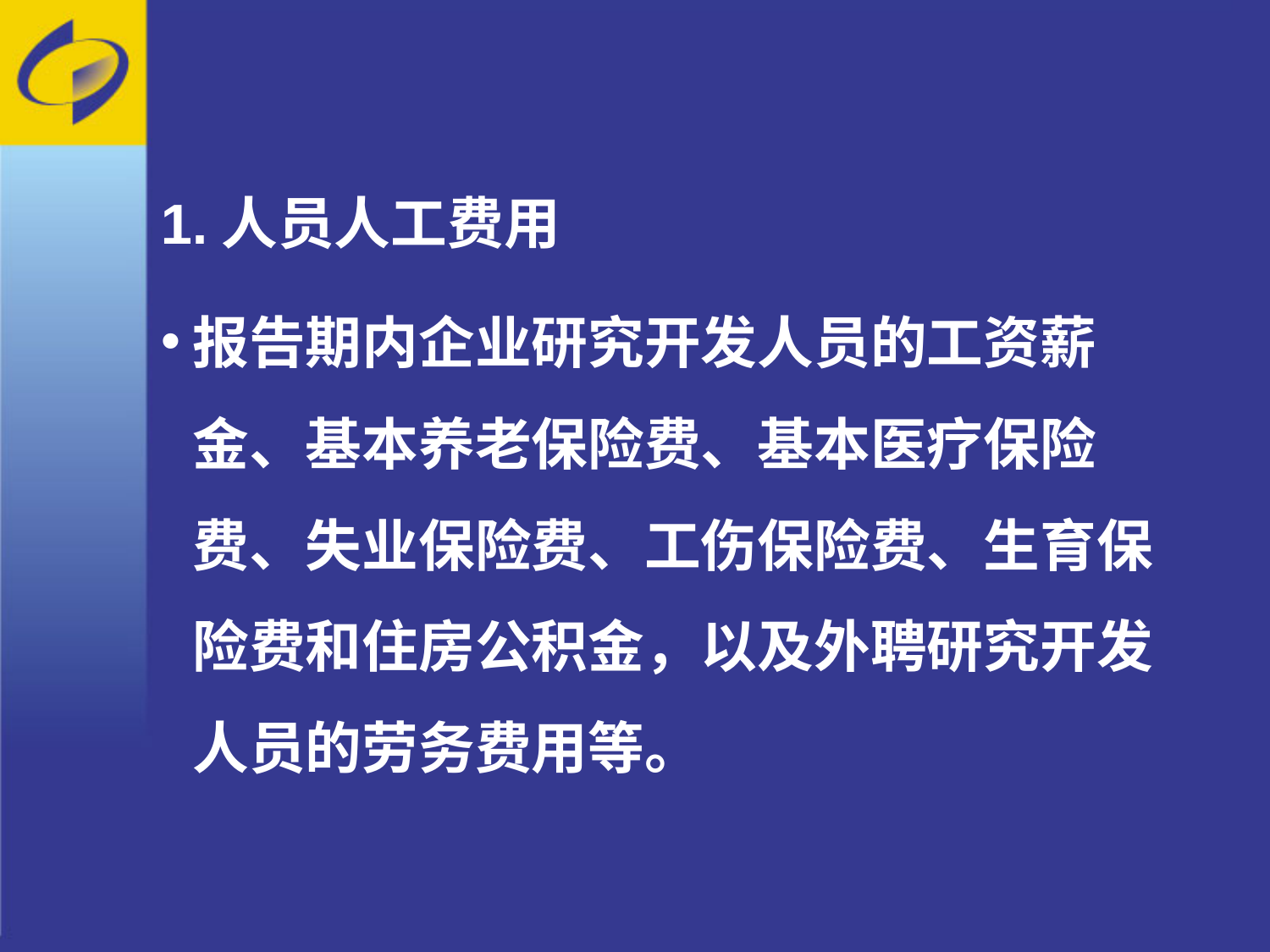

1.人员人工费用
报告期内企业研究开发人员的工资薪金、基本养老保险费、基本医疗保险费、失业保险费、工伤保险费、生育保险费和住房公积金，以及外聘研究开发人员的劳务费用等。